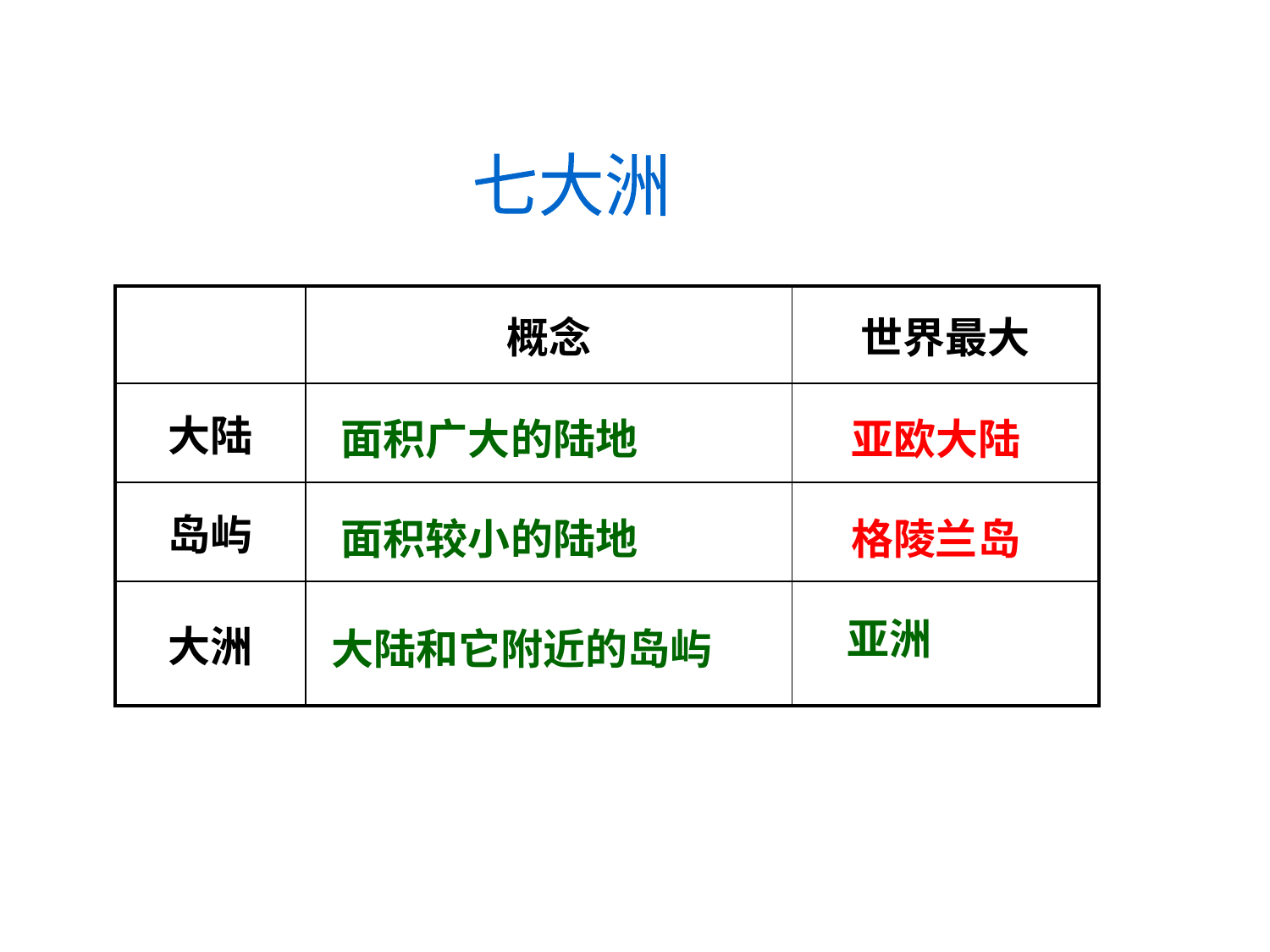

七大洲
|  | 概念 | 世界最大 |
| --- | --- | --- |
| 大陆 |  |  |
| 岛屿 |  |  |
| 大洲 |  |  |
面积广大的陆地
亚欧大陆
面积较小的陆地
格陵兰岛
亚洲
大陆和它附近的岛屿